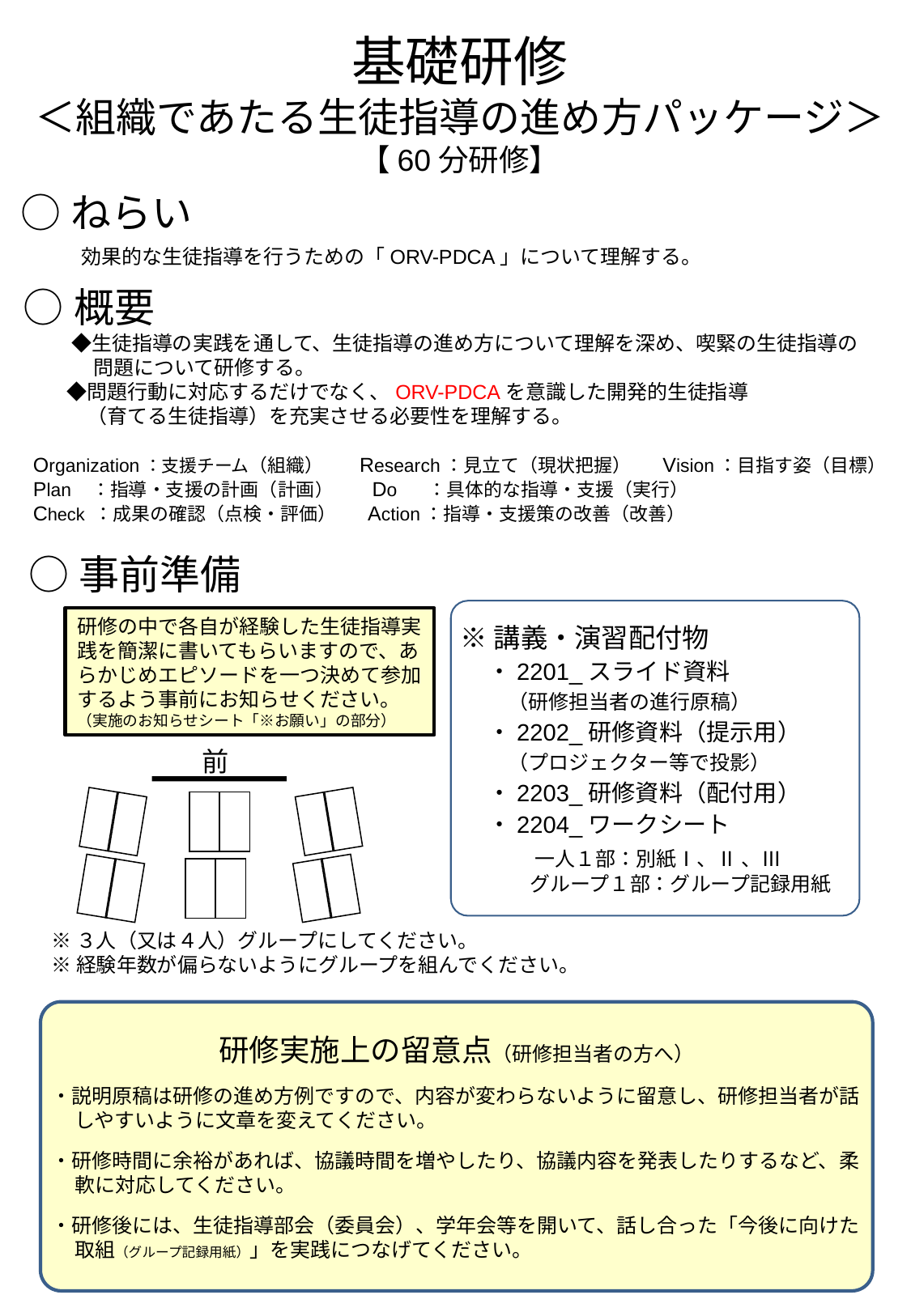

基礎研修
＜組織であたる生徒指導の進め方パッケージ＞
【60分研修】
○ねらい
効果的な生徒指導を行うための「ORV-PDCA」について理解する。
○概要
 　  ◆生徒指導の実践を通して、生徒指導の進め方について理解を深め、喫緊の生徒指導の
　　　問題について研修する。
　   ◆問題行動に対応するだけでなく、ORV-PDCAを意識した開発的生徒指導
　　   （育てる生徒指導）を充実させる必要性を理解する。

Organization：支援チーム（組織）   　Research：見立て（現状把握） 　 Vision：目指す姿（目標）
Plan   ：指導・支援の計画（計画）　　Do     ：具体的な指導・支援（実行）
Check ：成果の確認（点検・評価）   　Action：指導・支援策の改善（改善）
○事前準備
※講義・演習配付物
　・2201_スライド資料
　　（研修担当者の進行原稿）
　・2202_研修資料（提示用）
　　（プロジェクター等で投影）
　・2203_研修資料（配付用）
　・2204_ワークシート
　　　一人１部：別紙Ⅰ、Ⅱ 、Ⅲ
　　　  グループ１部：グループ記録用紙
研修の中で各自が経験した生徒指導実践を簡潔に書いてもらいますので、あらかじめエピソードを一つ決めて参加するよう事前にお知らせください。（実施のお知らせシート「※お願い」の部分）
前

※３人（又は４人）グループにしてください。
※経験年数が偏らないようにグループを組んでください。
研修実施上の留意点（研修担当者の方へ）

・説明原稿は研修の進め方例ですので、内容が変わらないように留意し、研修担当者が話しやすいように文章を変えてください。

・研修時間に余裕があれば、協議時間を増やしたり、協議内容を発表したりするなど、柔軟に対応してください。

・研修後には、生徒指導部会（委員会）、学年会等を開いて、話し合った「今後に向けた取組（グループ記録用紙）」を実践につなげてください。